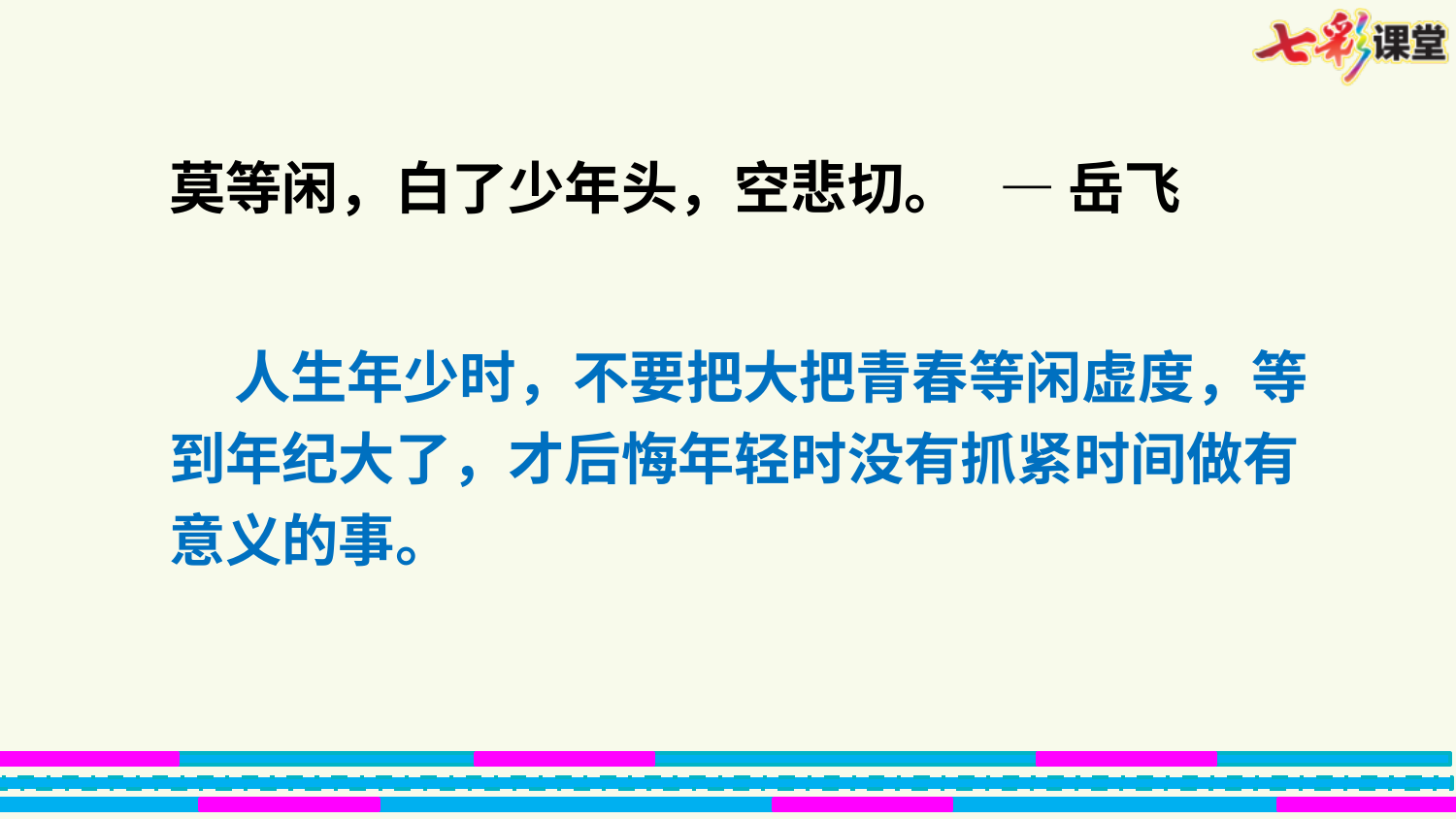

莫等闲，白了少年头，空悲切。   — 岳飞
    人生年少时，不要把大把青春等闲虚度，等到年纪大了，才后悔年轻时没有抓紧时间做有意义的事。